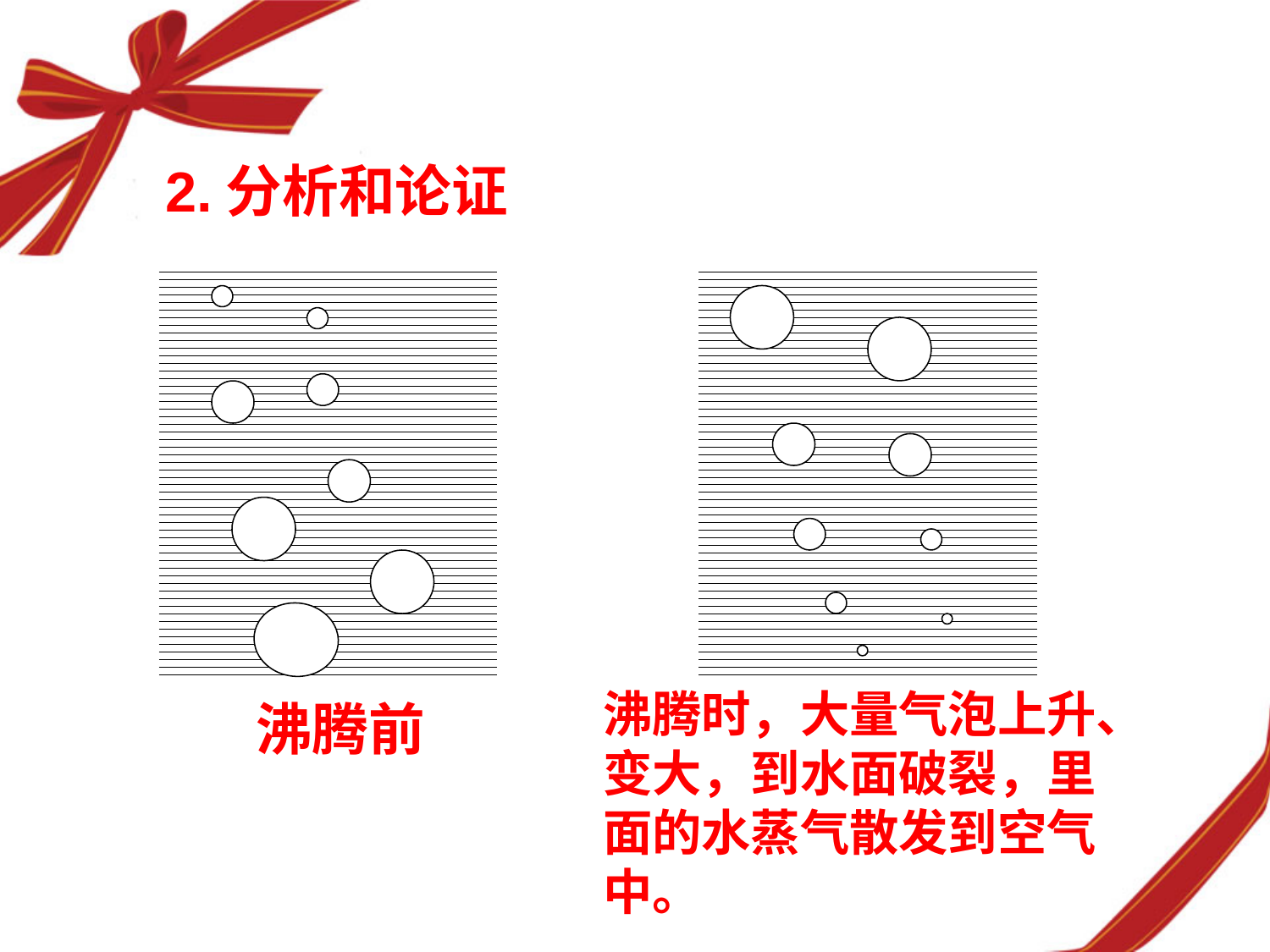

2.分析和论证

沸腾时，大量气泡上升、变大，到水面破裂，里面的水蒸气散发到空气中。
沸腾前